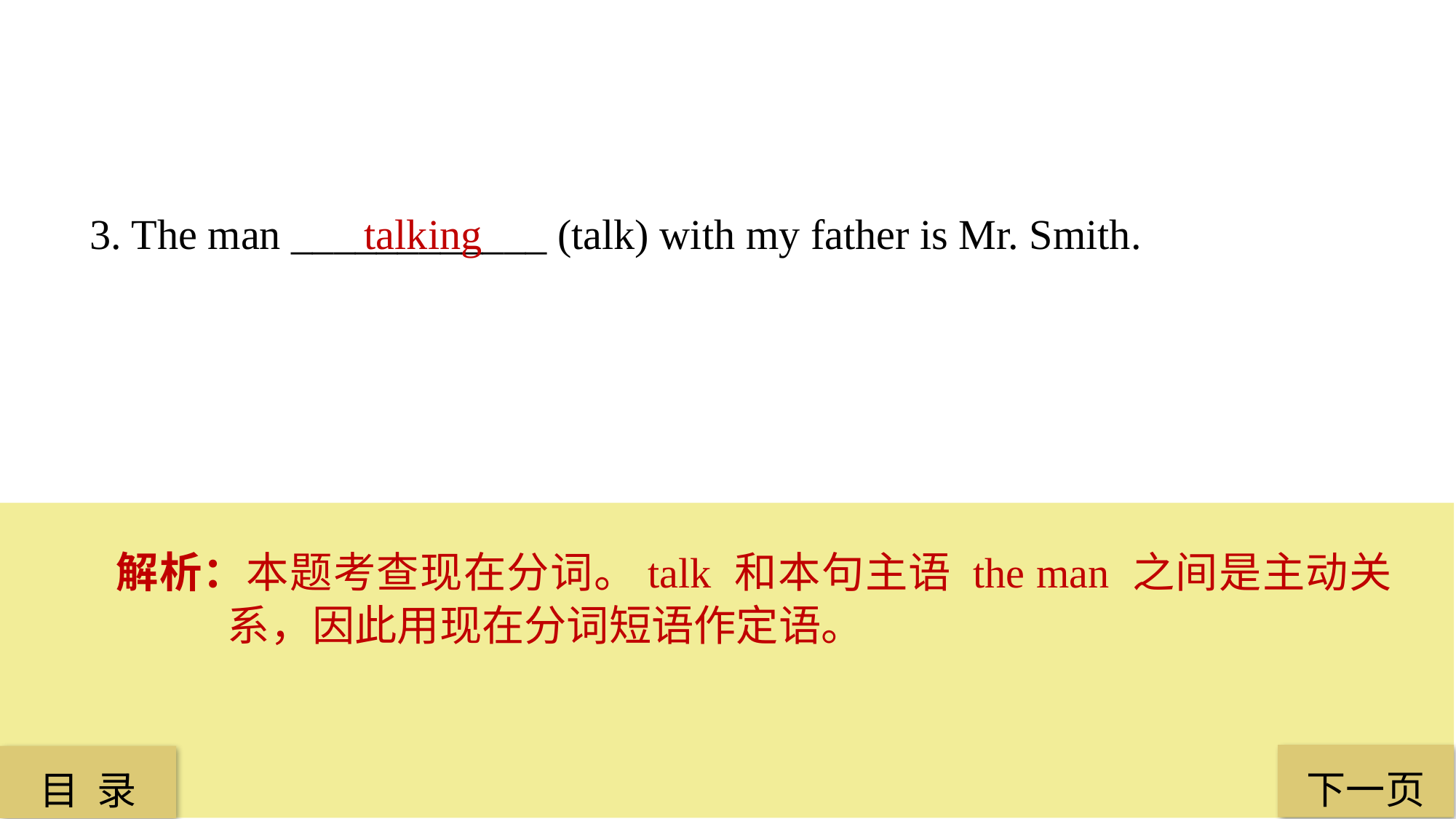

3. The man ____________ (talk) with my father is Mr. Smith.
 talking
解析：本题考查现在分词。talk 和本句主语 the man 之间是主动关系，因此用现在分词短语作定语。